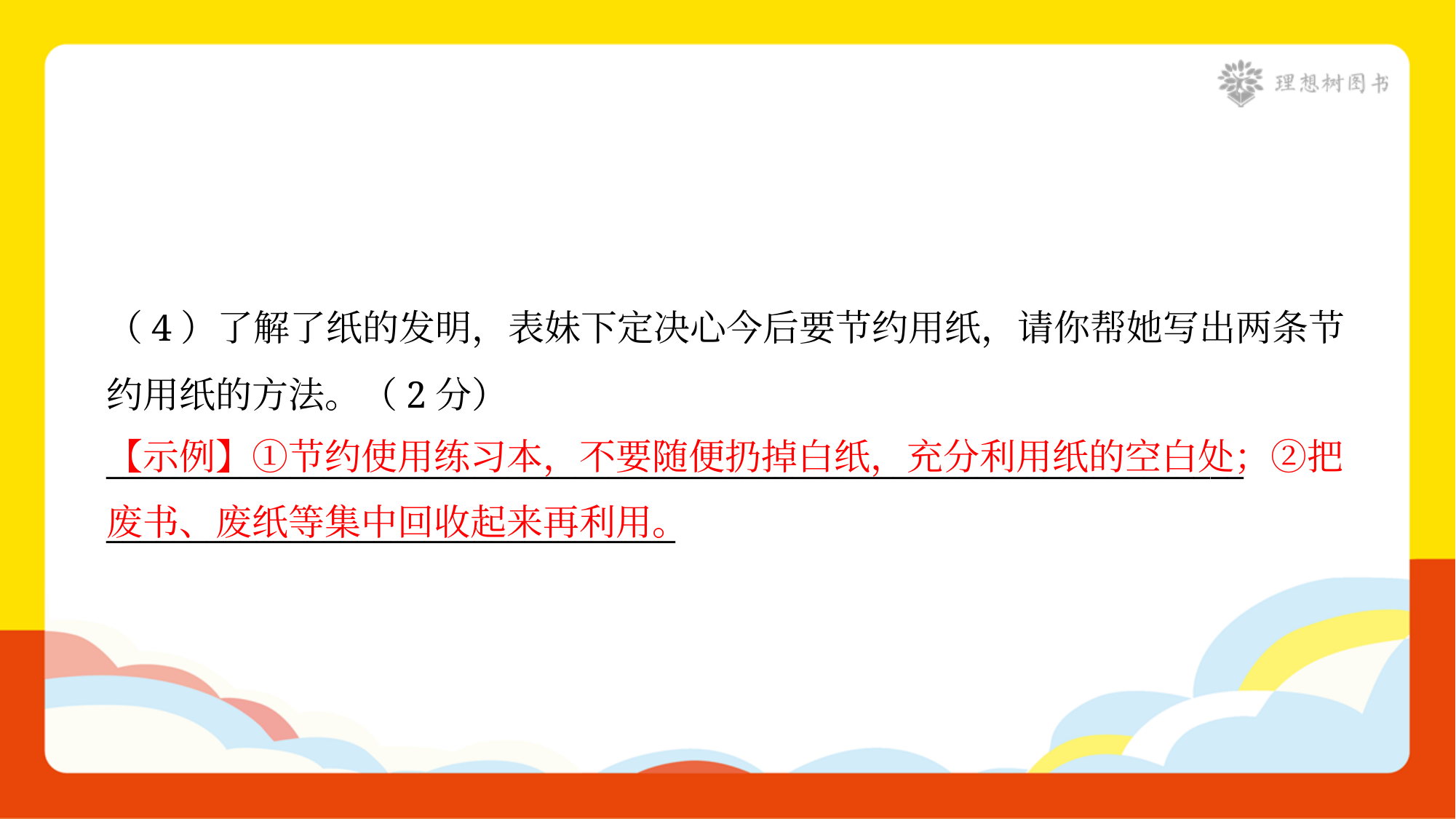

（4）了解了纸的发明，表妹下定决心今后要节约用纸，请你帮她写出两条节
约用纸的方法。（2分）
____________________________________________________________________
__________________________________
【示例】①节约使用练习本，不要随便扔掉白纸，充分利用纸的空白处；②把废书、废纸等集中回收起来再利用。